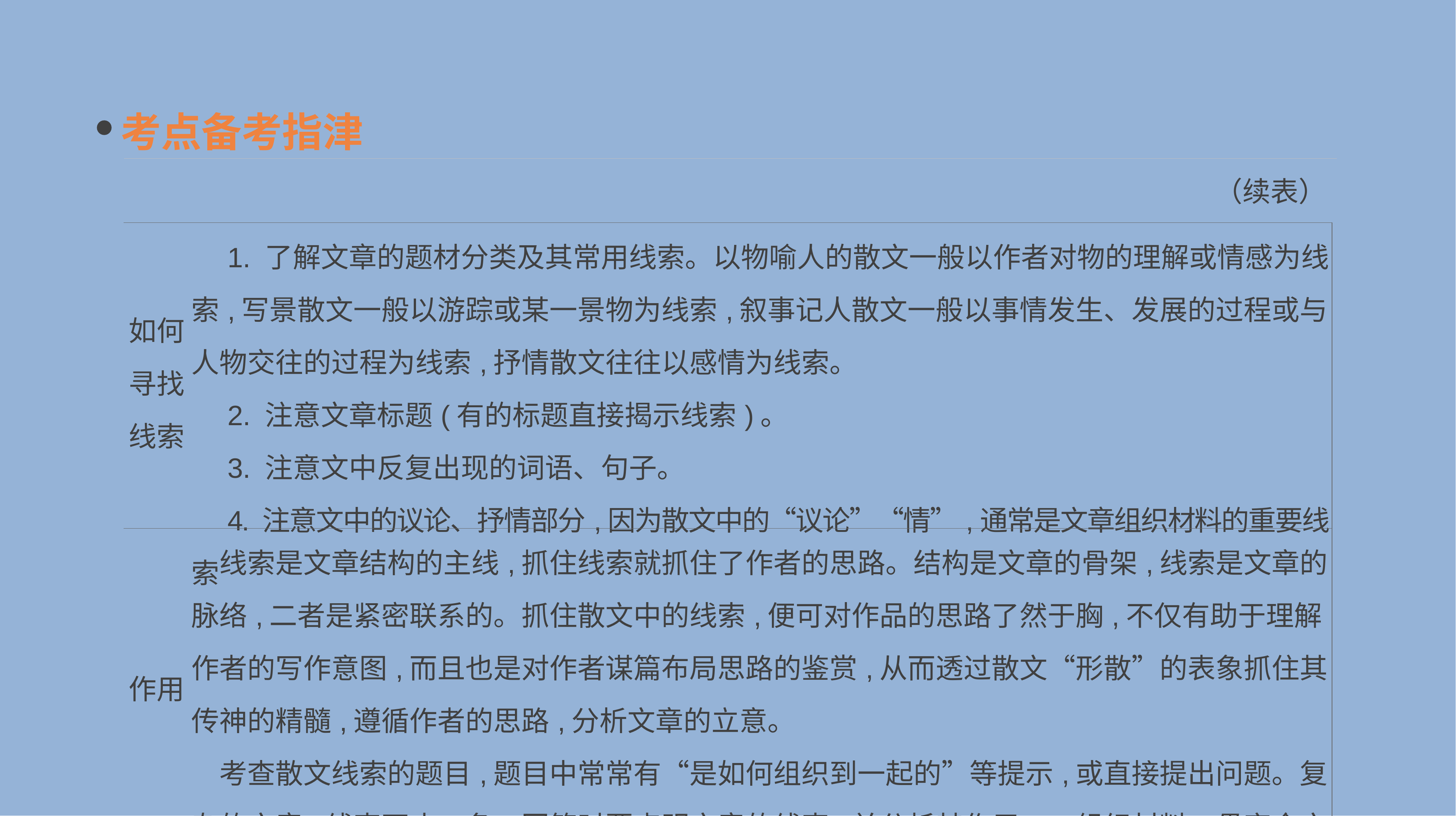

考点备考指津

（续表）
| 如何 寻找 线索 | 1. 了解文章的题材分类及其常用线索。以物喻人的散文一般以作者对物的理解或情感为线索,写景散文一般以游踪或某一景物为线索,叙事记人散文一般以事情发生、发展的过程或与人物交往的过程为线索,抒情散文往往以感情为线索。 　2. 注意文章标题(有的标题直接揭示线索)。 　3. 注意文中反复出现的词语、句子。 　4. 注意文中的议论、抒情部分,因为散文中的“议论”“情”,通常是文章组织材料的重要线索 |
| --- | --- |
| 作用 | 线索是文章结构的主线,抓住线索就抓住了作者的思路。结构是文章的骨架,线索是文章的脉络,二者是紧密联系的。抓住散文中的线索,便可对作品的思路了然于胸,不仅有助于理解作者的写作意图,而且也是对作者谋篇布局思路的鉴赏,从而透过散文“形散”的表象抓住其传神的精髓,遵循作者的思路,分析文章的立意。 　考查散文线索的题目,题目中常常有“是如何组织到一起的”等提示,或直接提出问题。复杂的文章,线索不止一条。回答时要点明文章的线索,并分析其作用——组织材料、贯穿全文、有机连接、结构清晰、情节集中、揭示主题、使行文富于变化等 |